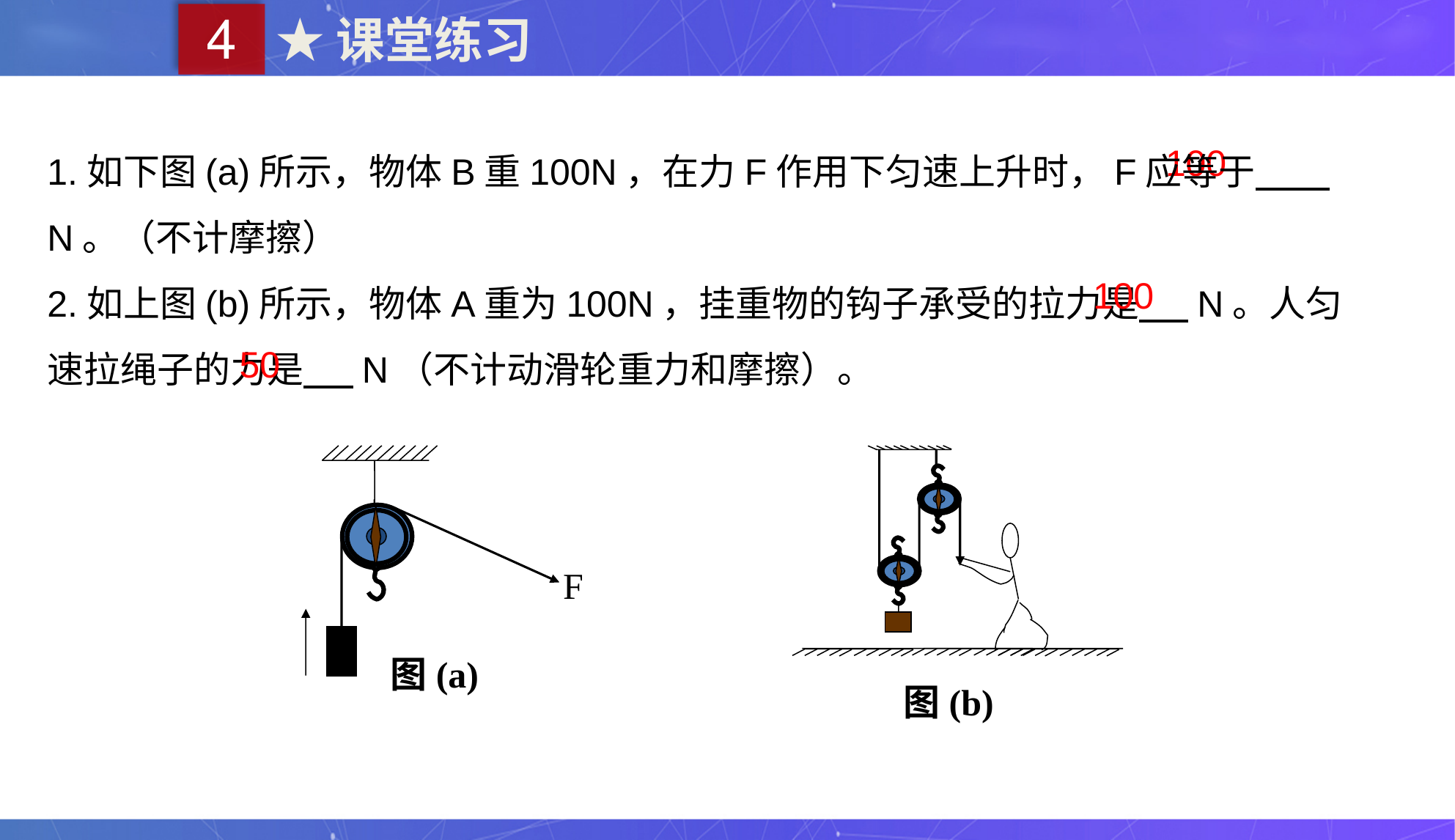

4
★课堂练习
1.如下图(a)所示，物体B重100N，在力F作用下匀速上升时，F应等于          N。（不计摩擦）
2.如上图(b)所示，物体A重为100N，挂重物的钩子承受的拉力是      N。人匀速拉绳子的力是      N（不计动滑轮重力和摩擦）。
100
100
50

F

图(a)

图(b)